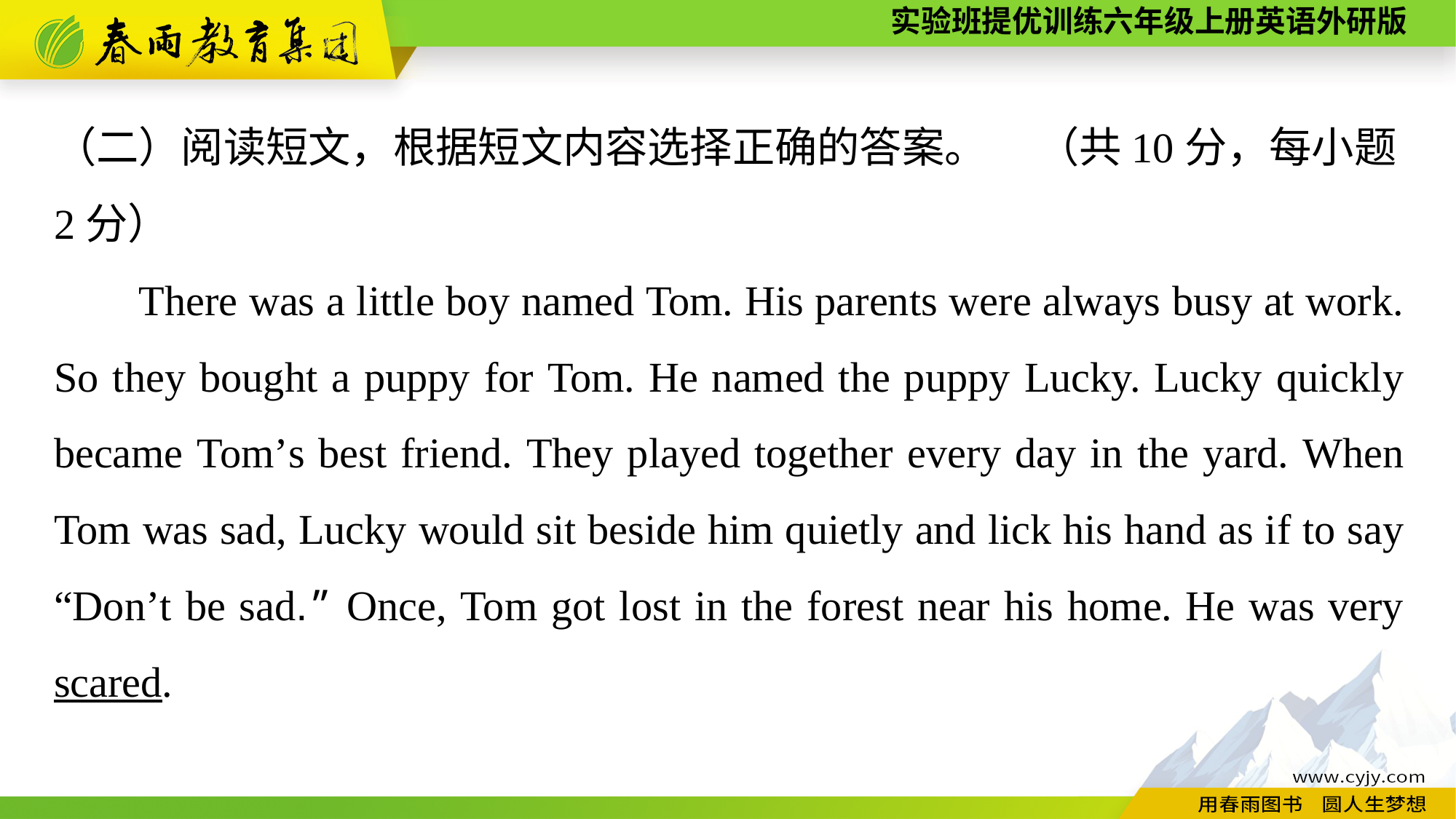

（二）阅读短文，根据短文内容选择正确的答案。	（共10分，每小题2分）
There was a little boy named Tom. His parents were always busy at work. So they bought a puppy for Tom. He named the puppy Lucky. Lucky quickly became Tom’s best friend. They played together every day in the yard. When Tom was sad, Lucky would sit beside him quietly and lick his hand as if to say “Don’t be sad.” Once, Tom got lost in the forest near his home. He was very scared.